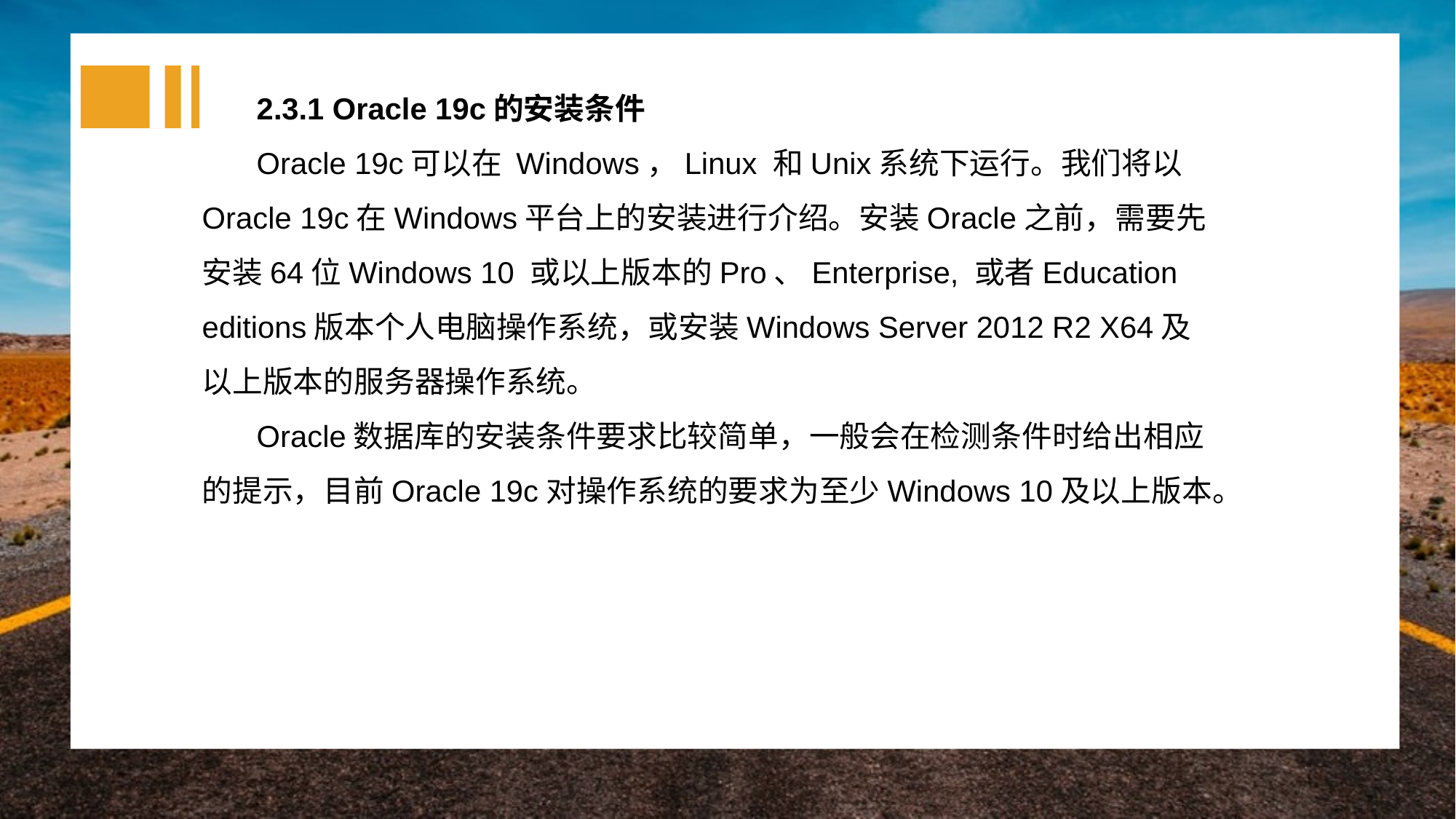

2.3.1 Oracle 19c的安装条件
Oracle 19c可以在 Windows，Linux 和Unix系统下运行。我们将以Oracle 19c在Windows平台上的安装进行介绍。安装Oracle之前，需要先安装64位Windows 10 或以上版本的Pro、Enterprise, 或者Education editions版本个人电脑操作系统，或安装Windows Server 2012 R2 X64及以上版本的服务器操作系统。
Oracle数据库的安装条件要求比较简单，一般会在检测条件时给出相应的提示，目前Oracle 19c对操作系统的要求为至少Windows 10及以上版本。